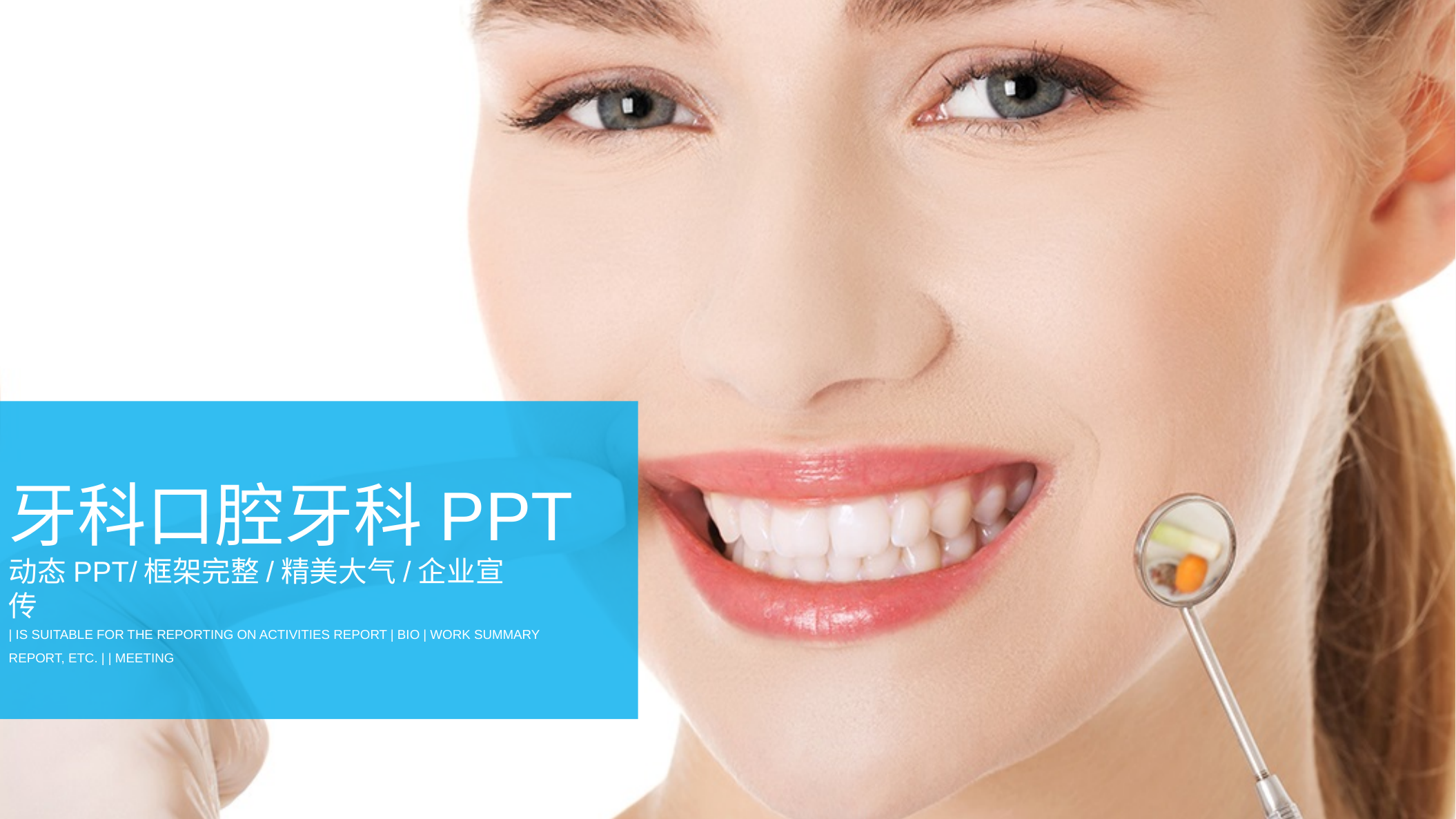

牙科口腔牙科PPT
动态PPT/框架完整/精美大气/企业宣传
| is suitable for the reporting on activities report | bio | work summary report, etc. | | meeting